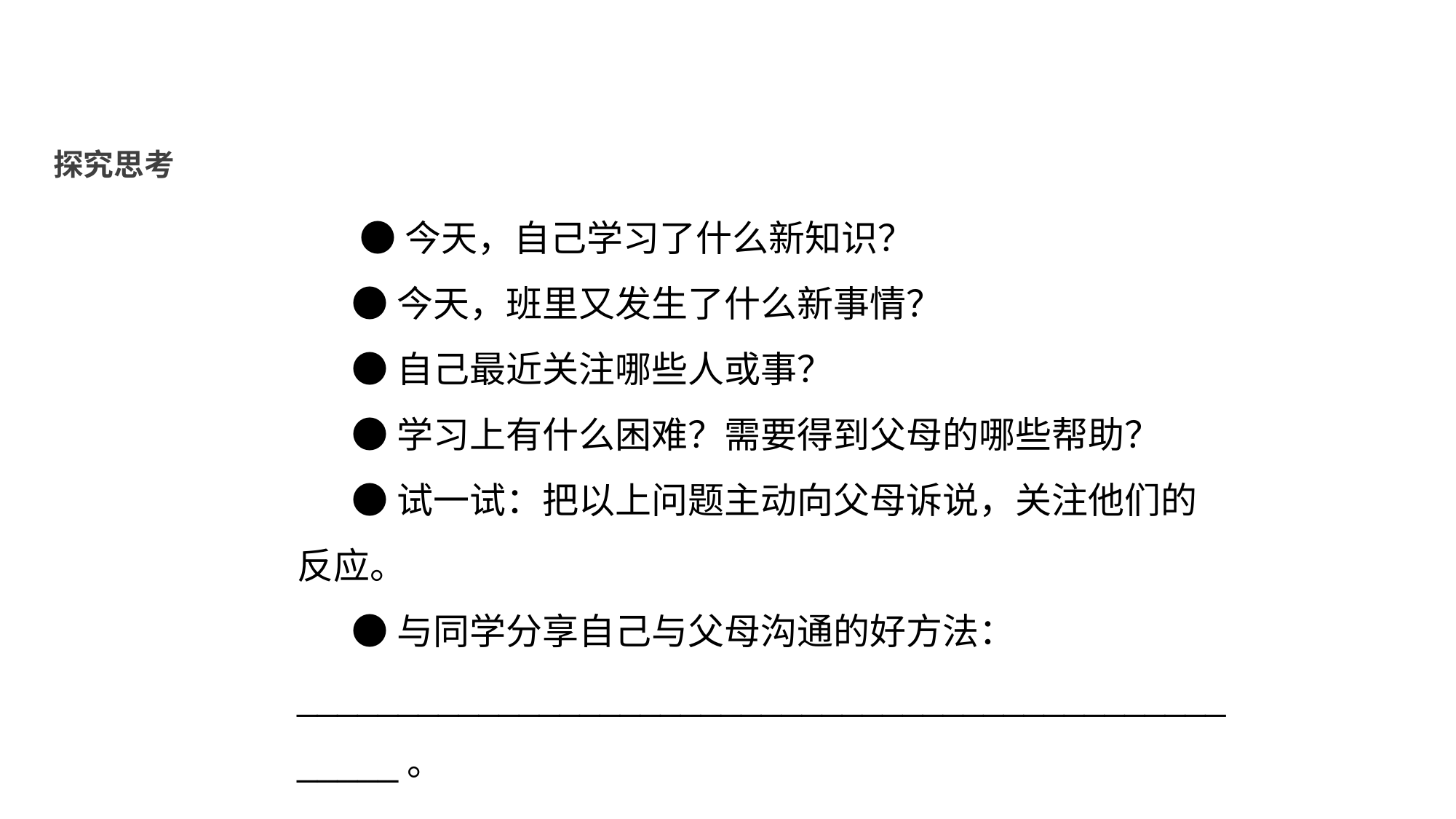

探究思考
 ●今天，自己学习了什么新知识？
●今天，班里又发生了什么新事情？
●自己最近关注哪些人或事？
●学习上有什么困难？需要得到父母的哪些帮助？
●试一试：把以上问题主动向父母诉说，关注他们的反应。
●与同学分享自己与父母沟通的好方法：___________________________________________________。